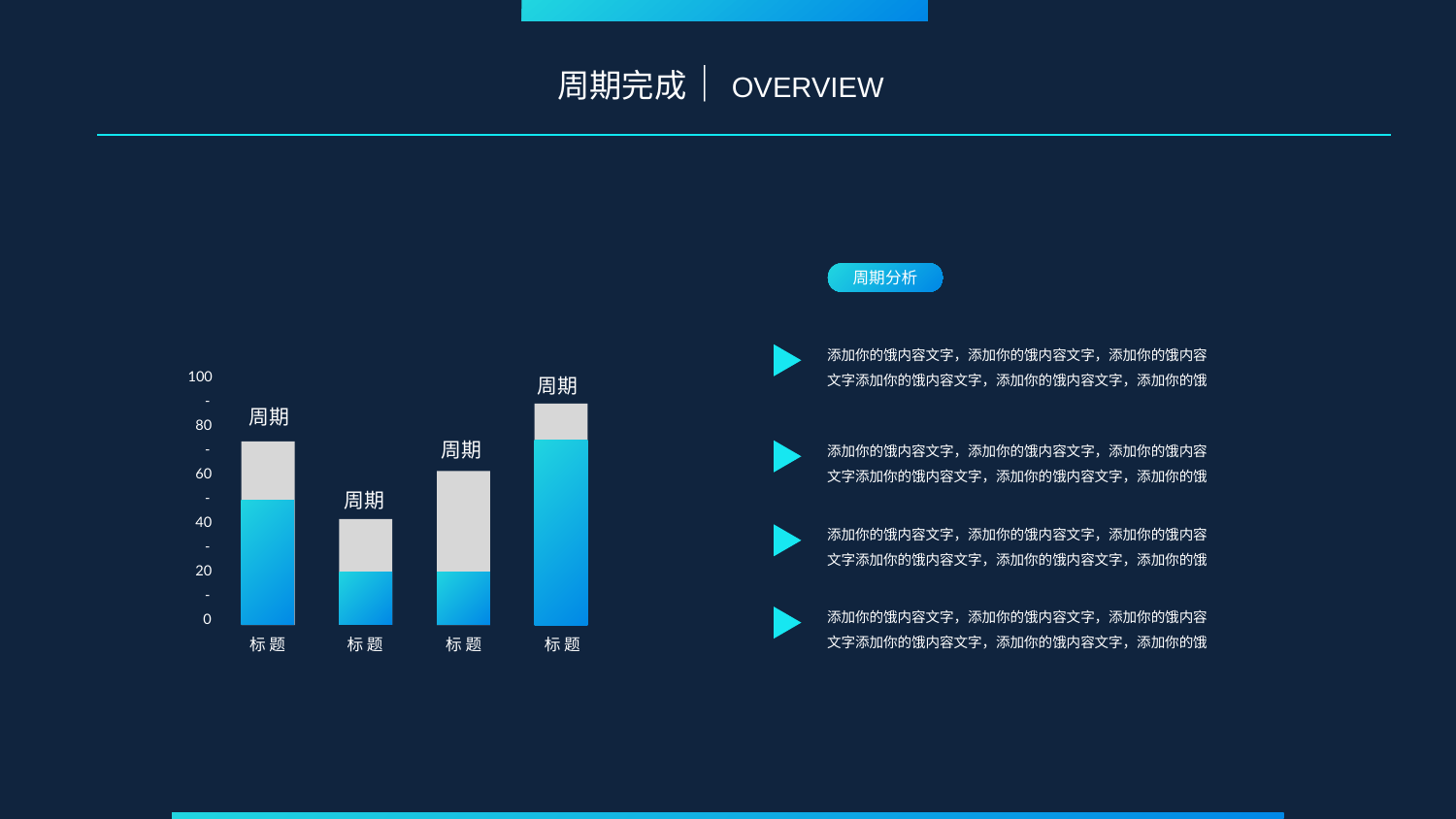

周期完成｜OVERVIEW
周期分析

添加你的饿内容文字，添加你的饿内容文字，添加你的饿内容文字添加你的饿内容文字，添加你的饿内容文字，添加你的饿

添加你的饿内容文字，添加你的饿内容文字，添加你的饿内容文字添加你的饿内容文字，添加你的饿内容文字，添加你的饿

添加你的饿内容文字，添加你的饿内容文字，添加你的饿内容文字添加你的饿内容文字，添加你的饿内容文字，添加你的饿

添加你的饿内容文字，添加你的饿内容文字，添加你的饿内容文字添加你的饿内容文字，添加你的饿内容文字，添加你的饿

100
80
60
40
20
0
-
-
-
-
-
标 题
标 题
标 题
标 题
周期
周期
周期
周期